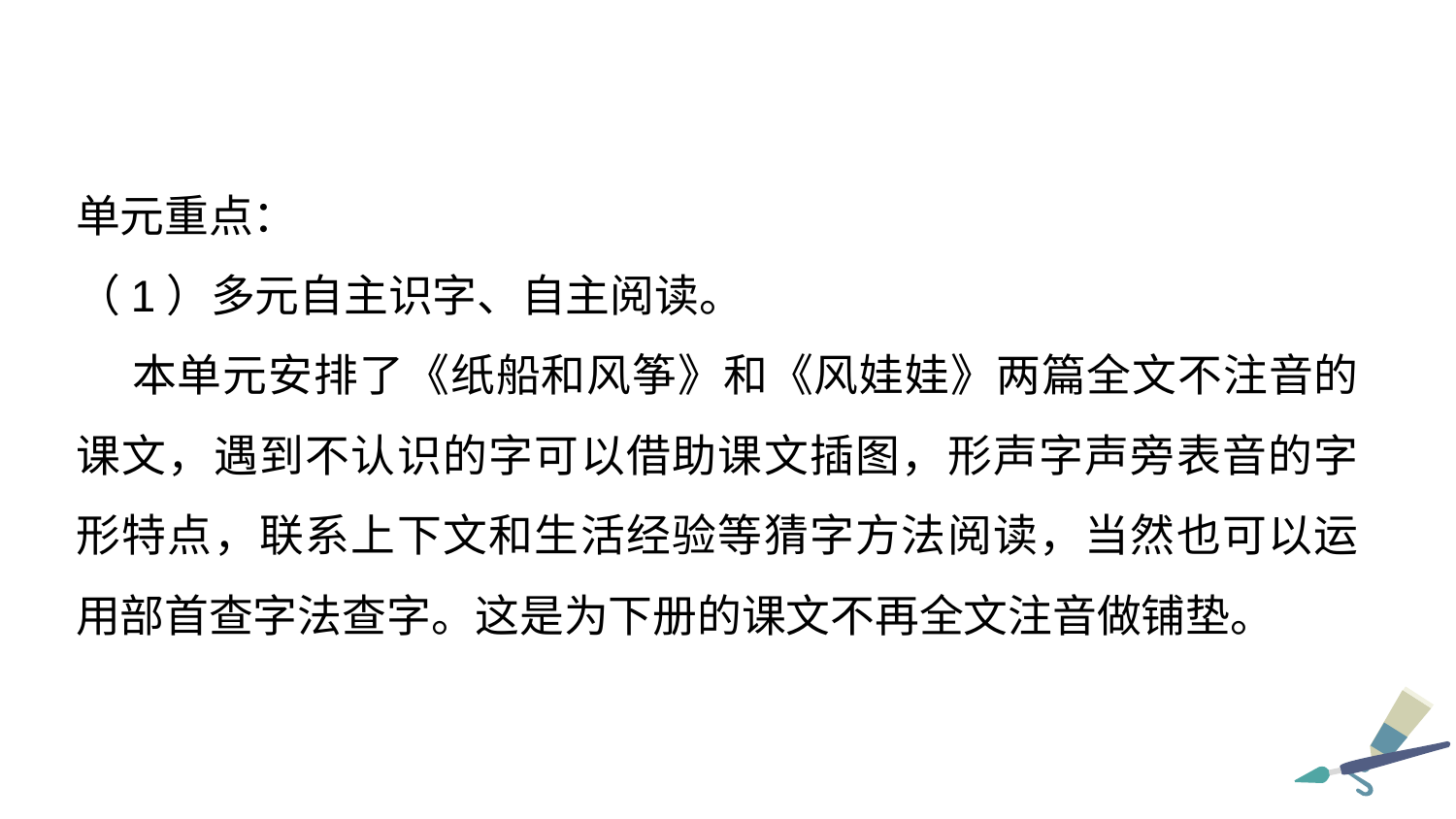

单元重点：
（1）多元自主识字、自主阅读。
    本单元安排了《纸船和风筝》和《风娃娃》两篇全文不注音的课文，遇到不认识的字可以借助课文插图，形声字声旁表音的字形特点，联系上下文和生活经验等猜字方法阅读，当然也可以运用部首查字法查字。这是为下册的课文不再全文注音做铺垫。